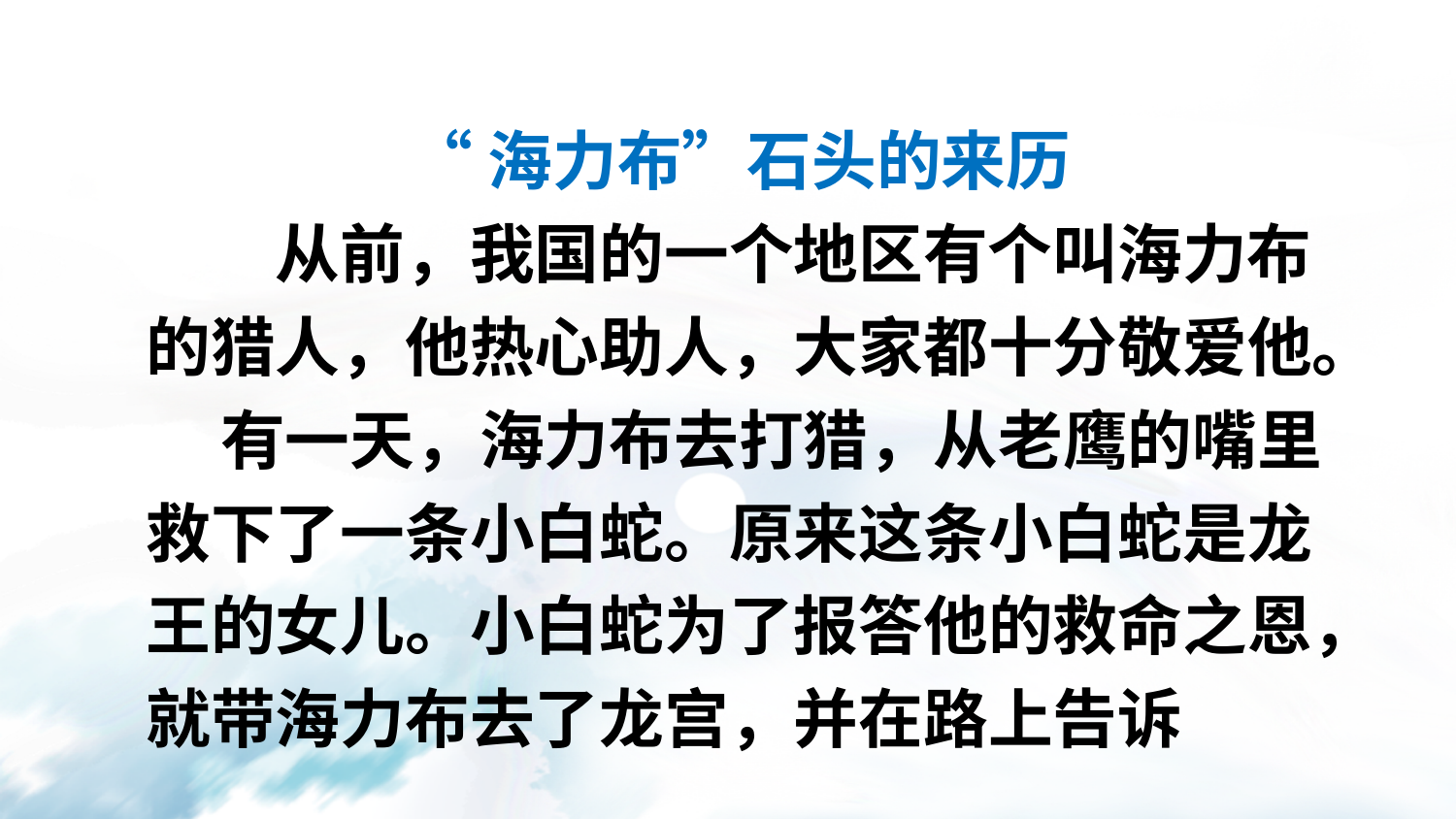

“海力布”石头的来历
　　从前，我国的一个地区有个叫海力布的猎人，他热心助人，大家都十分敬爱他。
    有一天，海力布去打猎，从老鹰的嘴里救下了一条小白蛇。原来这条小白蛇是龙王的女儿。小白蛇为了报答他的救命之恩，就带海力布去了龙宫，并在路上告诉